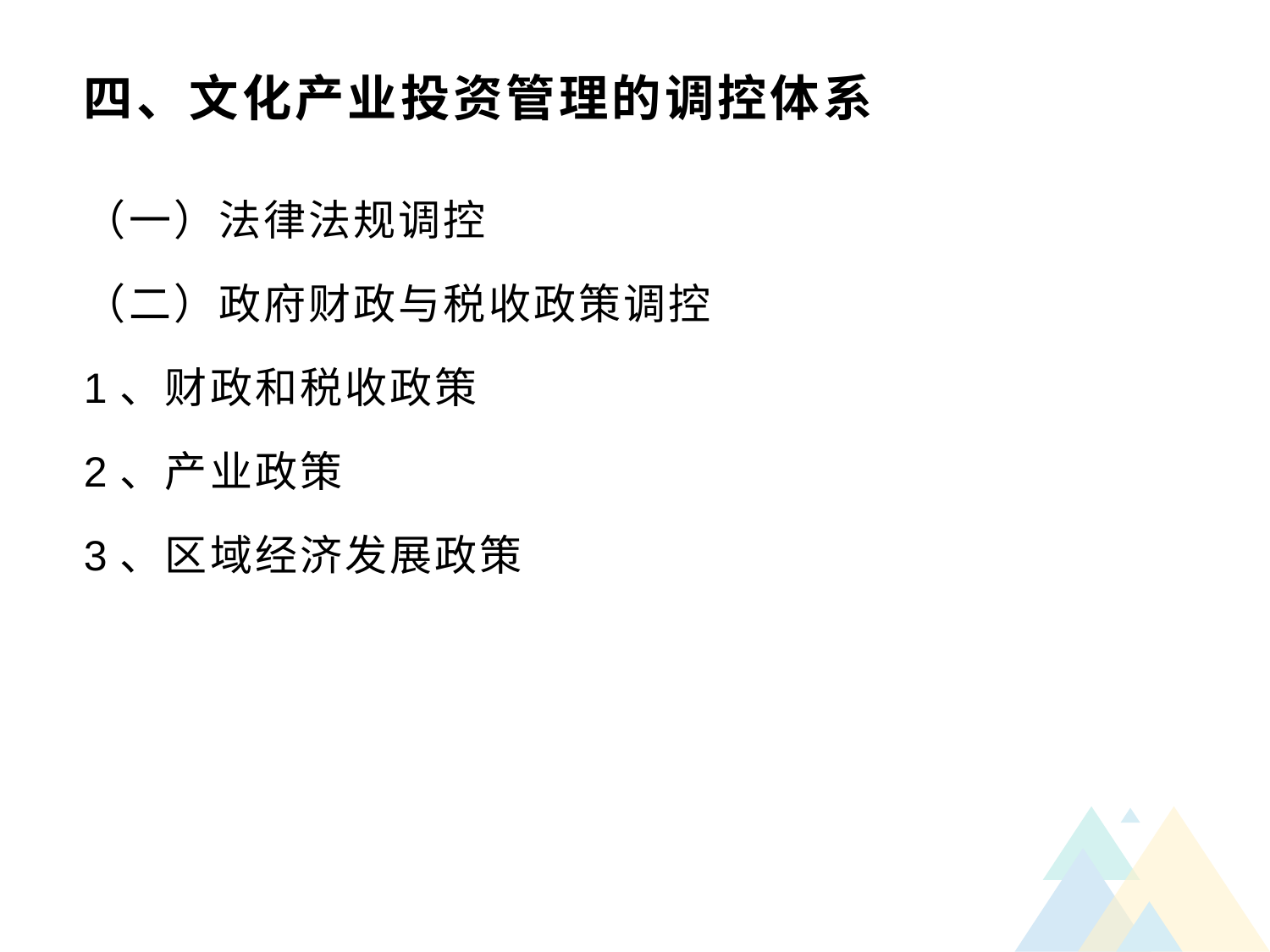

# 四、文化产业投资管理的调控体系
（一）法律法规调控
（二）政府财政与税收政策调控
1、财政和税收政策
2、产业政策
3、区域经济发展政策